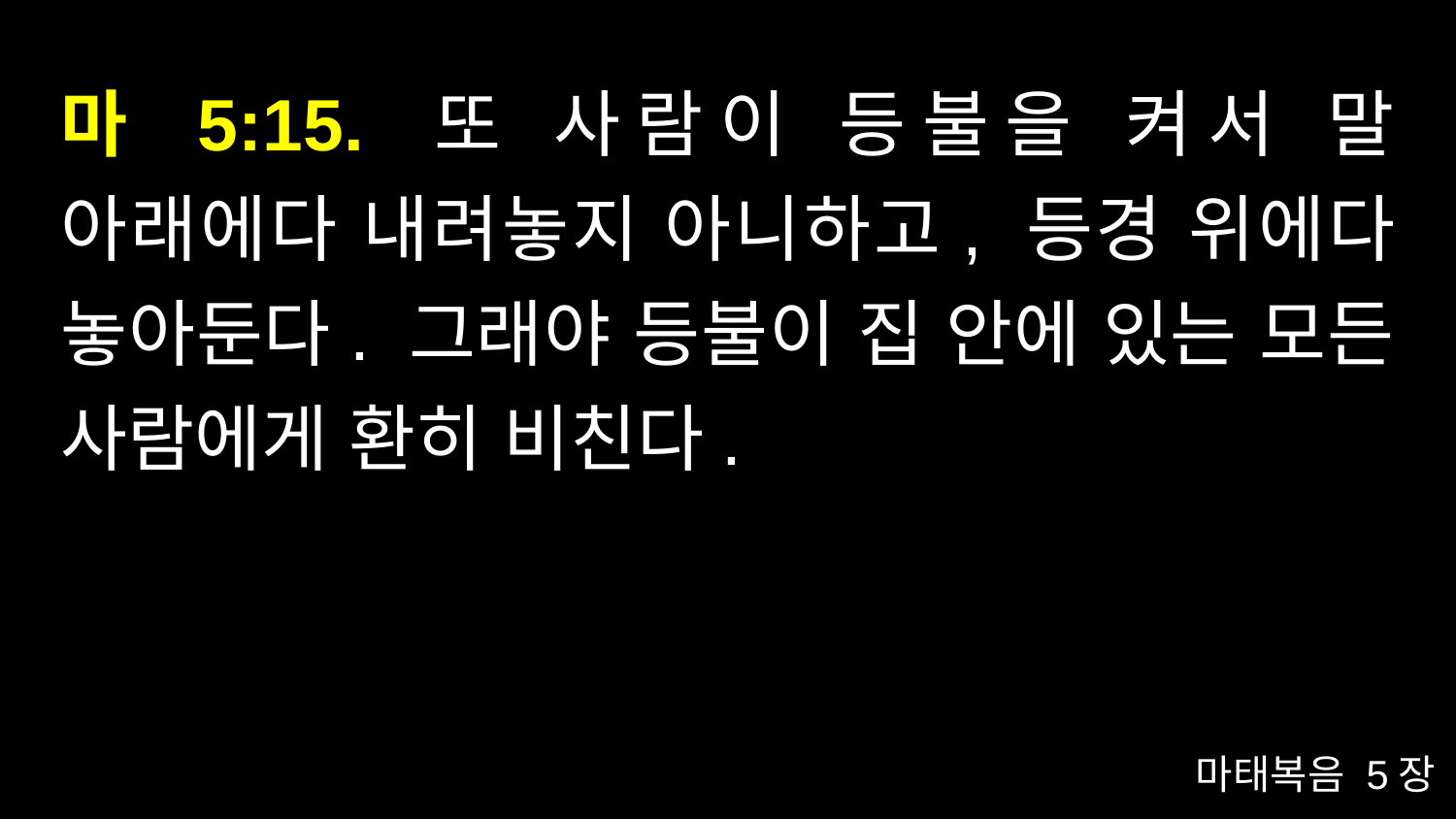

# 마 5:15. 또 사람이 등불을 켜서 말 아래에다 내려놓지 아니하고, 등경 위에다 놓아둔다. 그래야 등불이 집 안에 있는 모든 사람에게 환히 비친다.
마태복음 5장